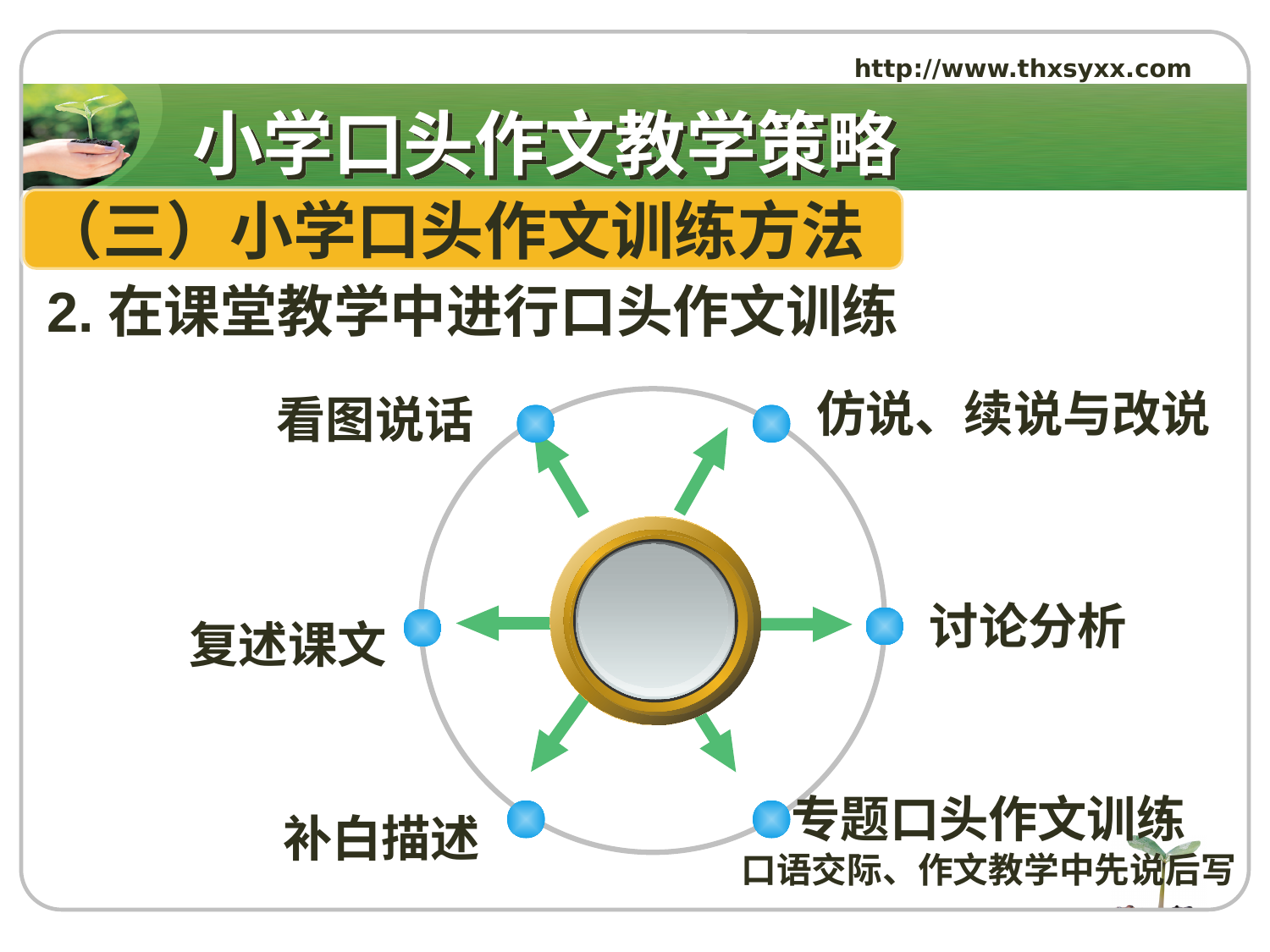

http://www.thxsyxx.com
# 小学口头作文教学策略
（三）小学口头作文训练方法
2.在课堂教学中进行口头作文训练
 仿说、续说与改说
看图说话

讨论分析
复述课文
专题口头作文训练
口语交际、作文教学中先说后写
补白描述